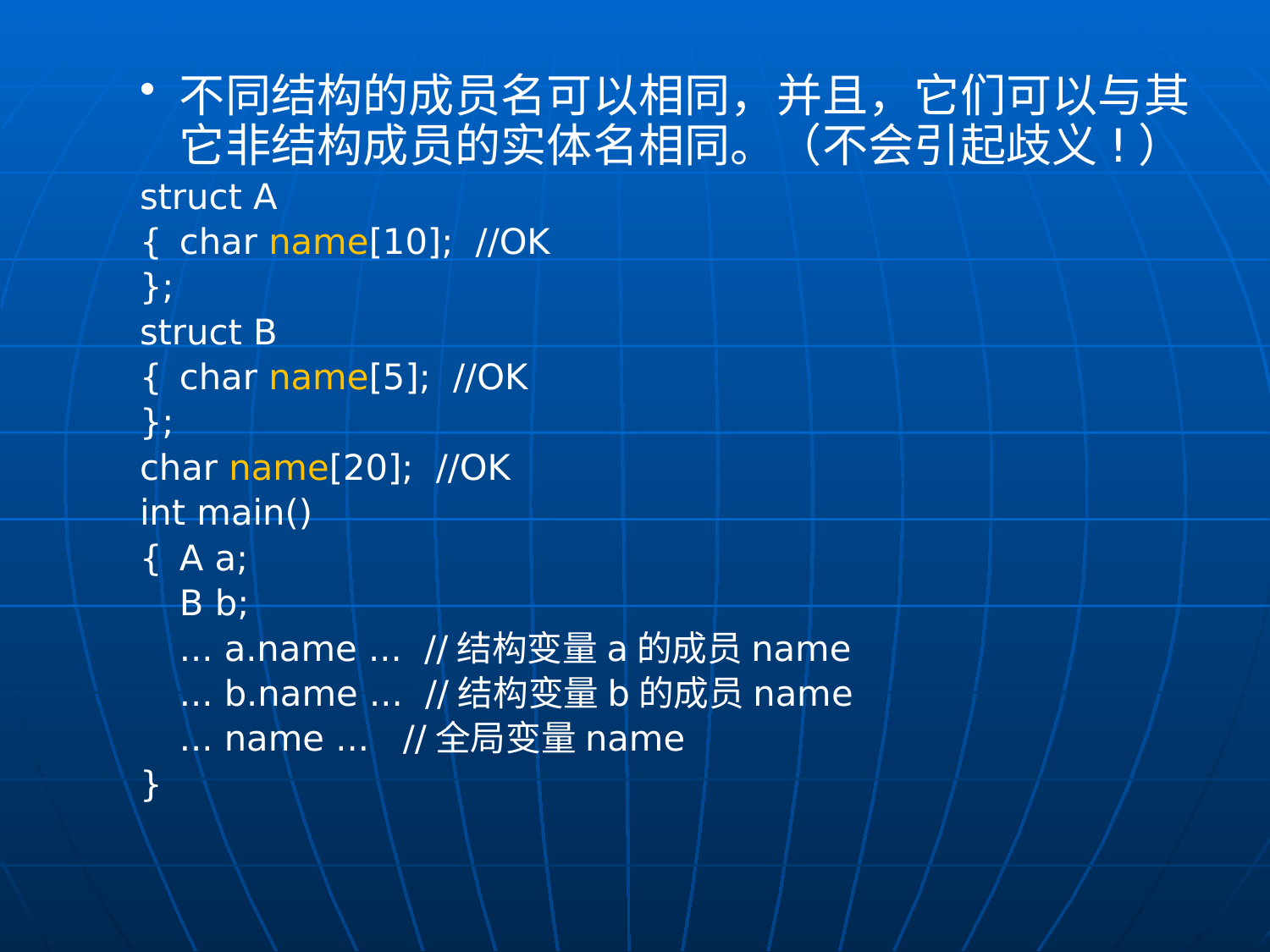

不同结构的成员名可以相同，并且，它们可以与其它非结构成员的实体名相同。（不会引起歧义!）
struct A
{	char name[10];  //OK
};
struct B
{	char name[5];  //OK
};
char name[20];  //OK
int main()
{	A a;
	B b;
	... a.name ...  //结构变量a的成员name
	... b.name ...  //结构变量b的成员name
	... name ...   //全局变量name
}